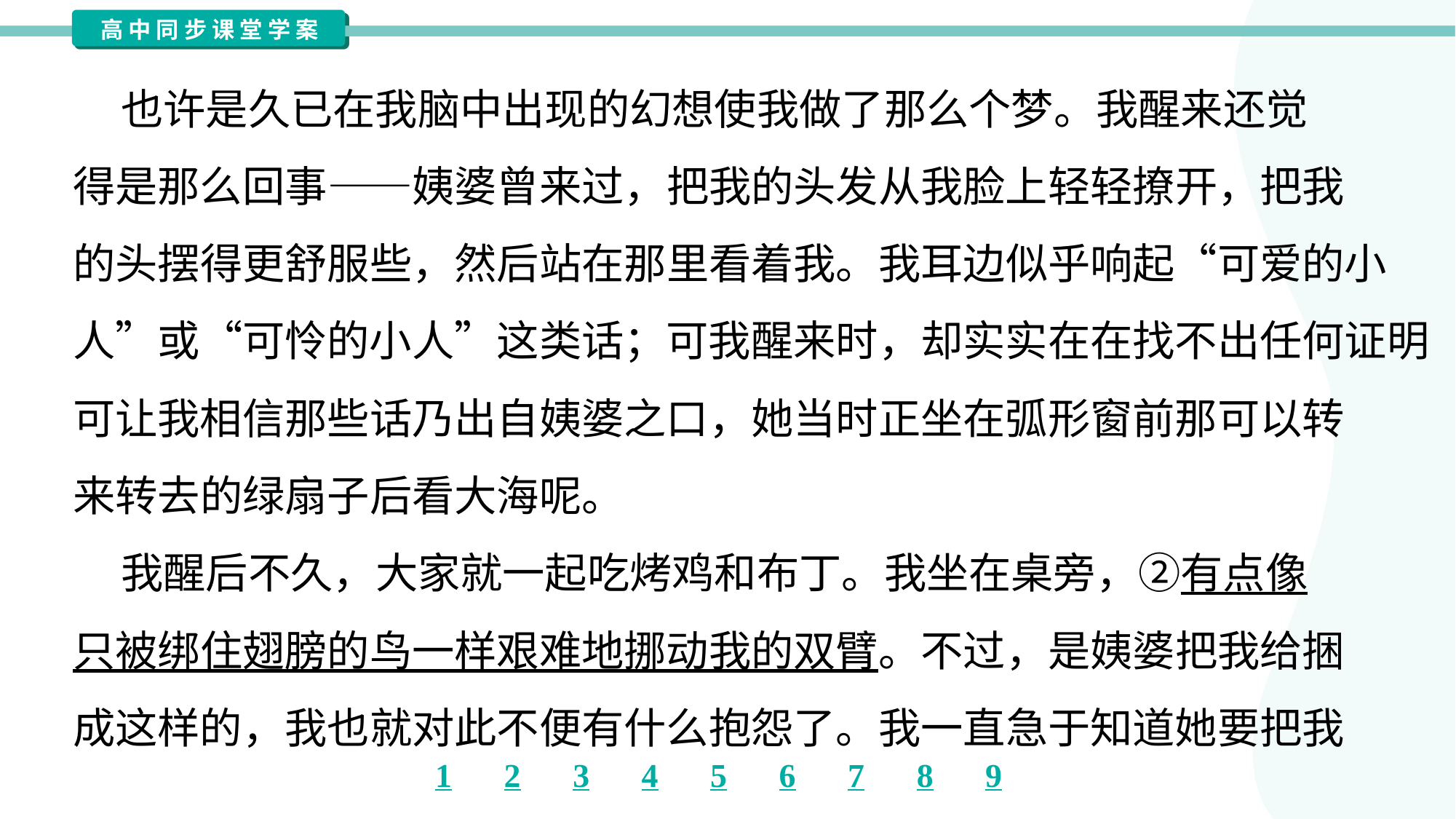

也许是久已在我脑中出现的幻想使我做了那么个梦。我醒来还觉
得是那么回事——姨婆曾来过，把我的头发从我脸上轻轻撩开，把我
的头摆得更舒服些，然后站在那里看着我。我耳边似乎响起“可爱的小
人”或“可怜的小人”这类话；可我醒来时，却实实在在找不出任何证明
可让我相信那些话乃出自姨婆之口，她当时正坐在弧形窗前那可以转
来转去的绿扇子后看大海呢。
    我醒后不久，大家就一起吃烤鸡和布丁。我坐在桌旁，②有点像
只被绑住翅膀的鸟一样艰难地挪动我的双臂。不过，是姨婆把我给捆
成这样的，我也就对此不便有什么抱怨了。我一直急于知道她要把我